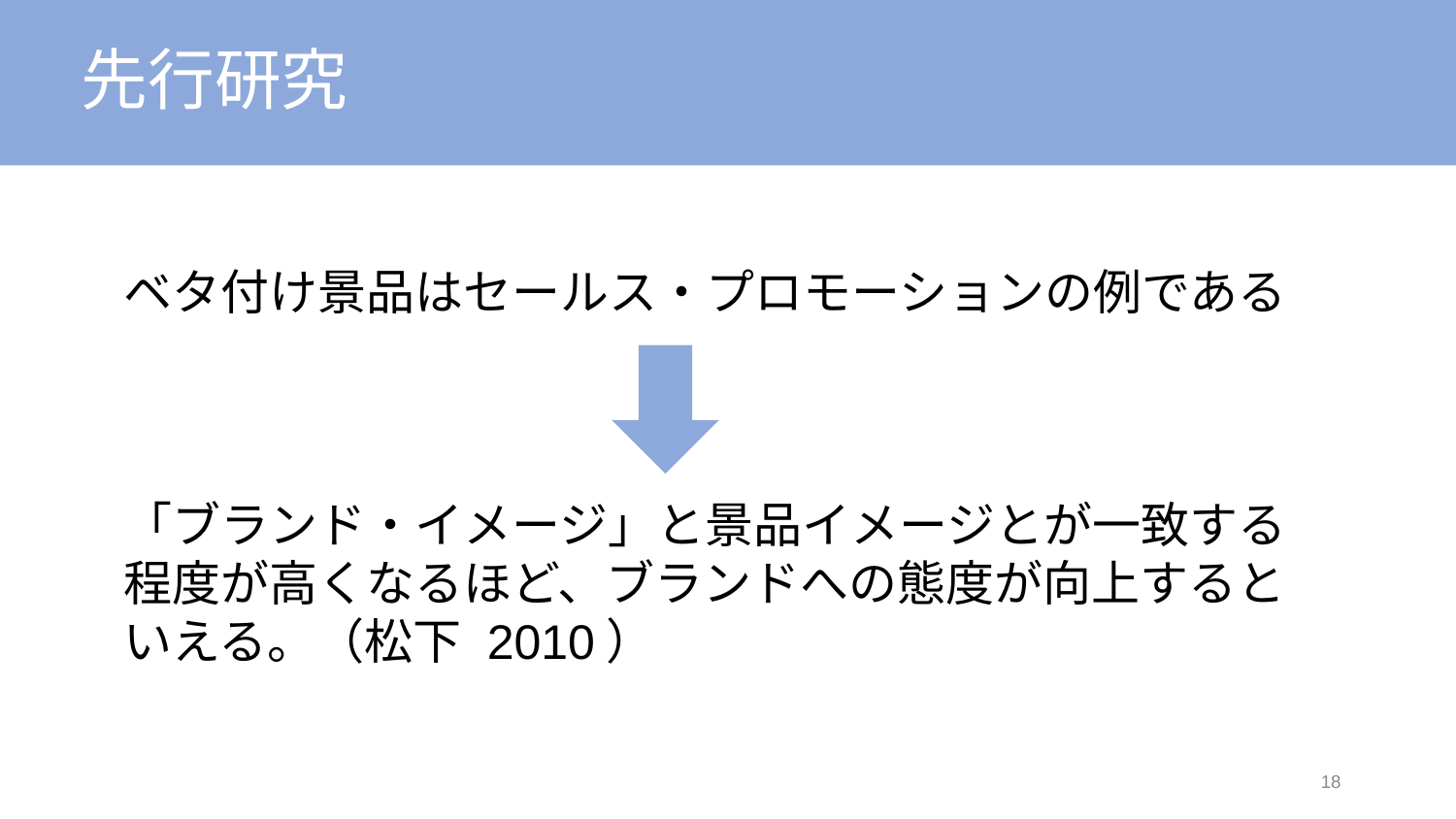

# 先行研究
ベタ付け景品はセールス・プロモーションの例である

「ブランド・イメージ」と景品イメージとが一致する程度が高くなるほど、ブランドへの態度が向上するといえる。（松下 2010）

18